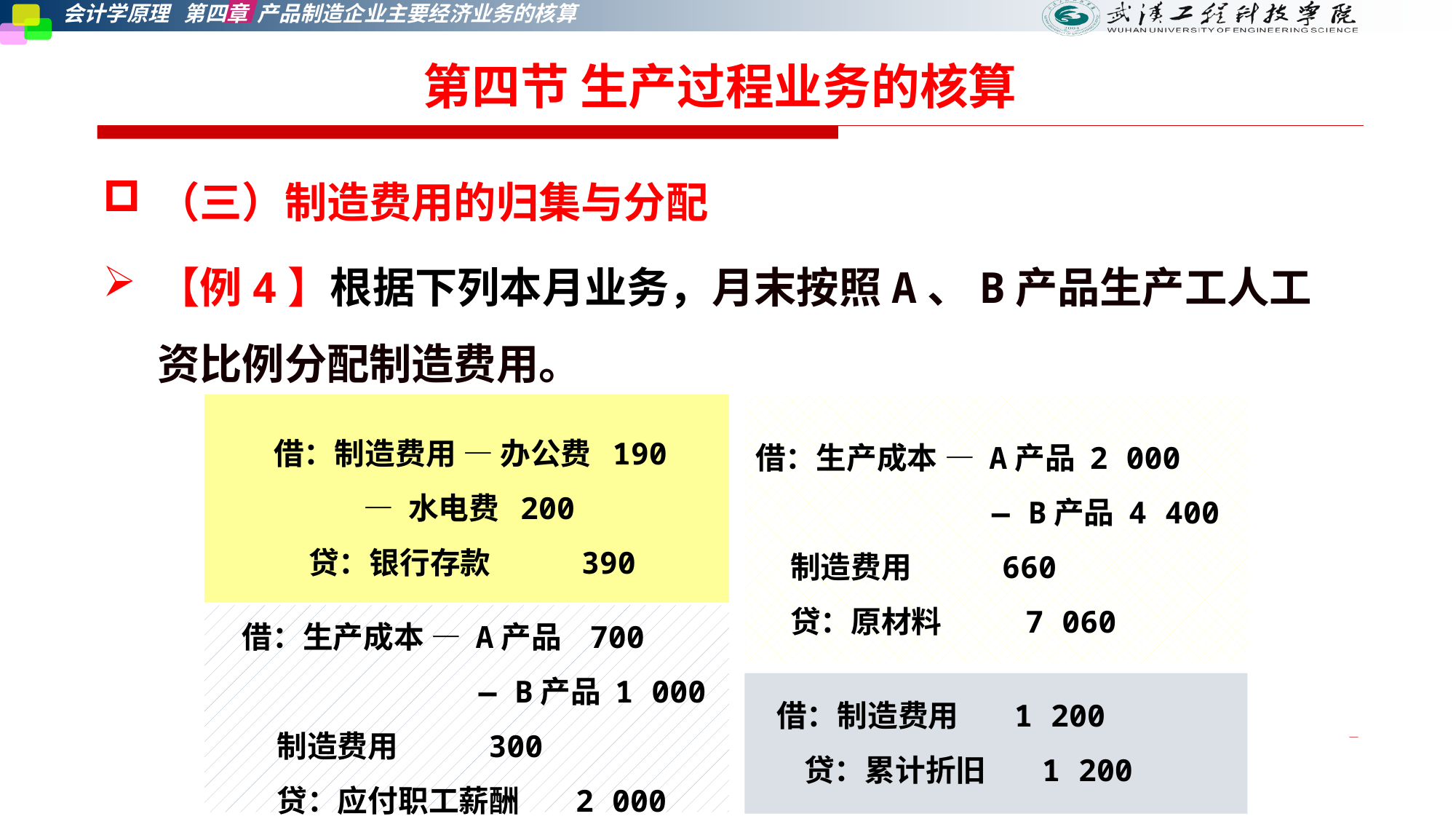

第四节 生产过程业务的核算
（三）制造费用的归集与分配
【例4】根据下列本月业务，月末按照A、B产品生产工人工资比例分配制造费用。

借：制造费用 — 办公费  190
             — 水电费  200
    贷：银行存款            390
借：生产成本 — A产品 2 000
             — B产品 4 400
    制造费用            660
    贷：原材料           7 060
借：生产成本 — A产品   700
             — B产品 1 000
    制造费用            300
    贷：应付职工薪酬       2 000
  借：制造费用       1 200
      贷：累计折旧       1 200